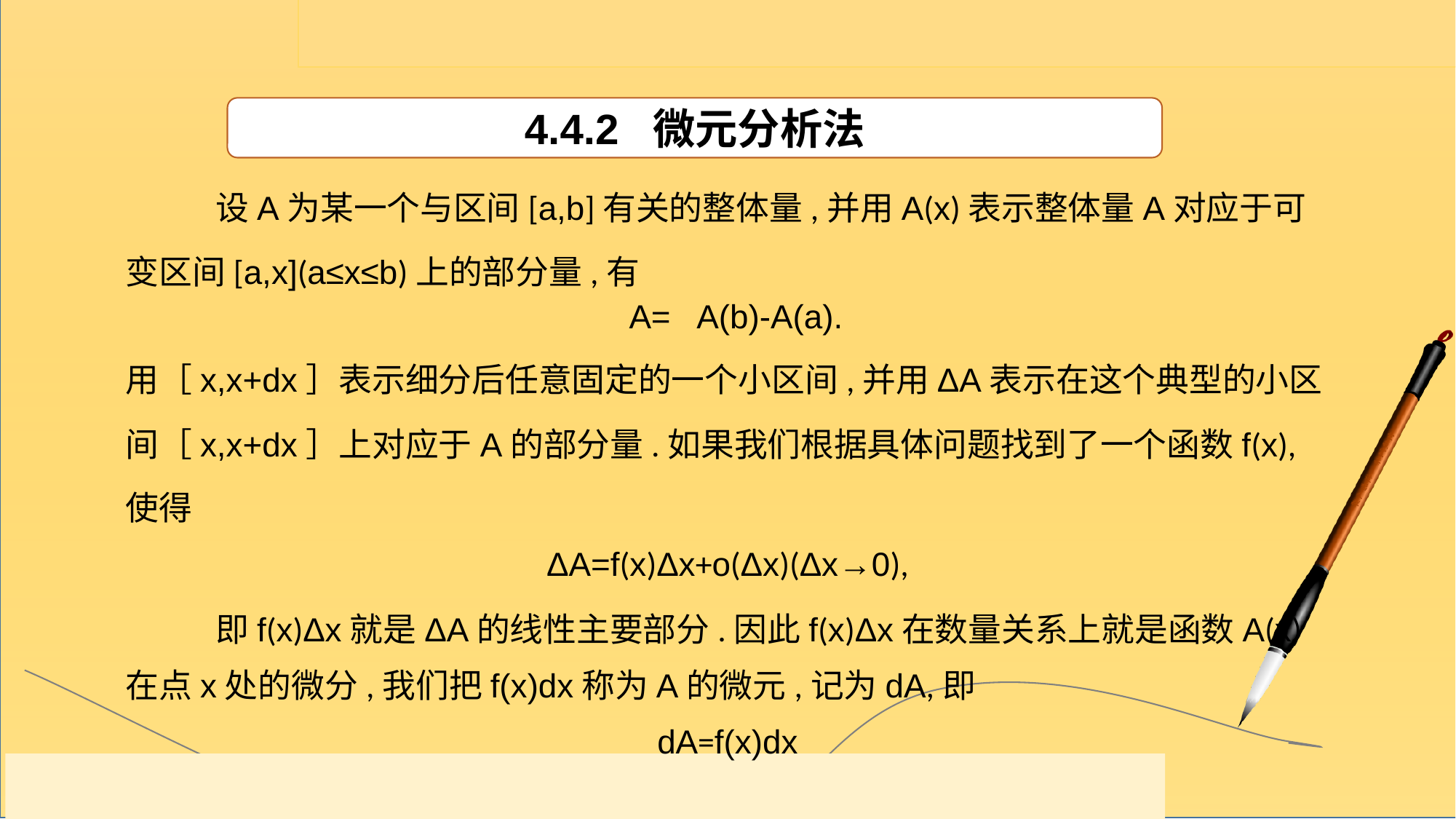

4.4.2  微元分析法
           设A为某一个与区间[a,b]有关的整体量,并用A(x)表示整体量A对应于可变区间[a,x](a≤x≤b)上的部分量,有
  A=   A(b)-A(a).
用［x,x+dx］表示细分后任意固定的一个小区间,并用ΔA表示在这个典型的小区间［x,x+dx］上对应于A的部分量.如果我们根据具体问题找到了一个函数f(x),使得
ΔA=f(x)Δx+o(Δx)(Δx→0),
           即f(x)Δx就是ΔA的线性主要部分.因此f(x)Δx在数量关系上就是函数A(x)在点x处的微分,我们把f(x)dx称为A的微元,记为dA,即
dA=f(x)dx